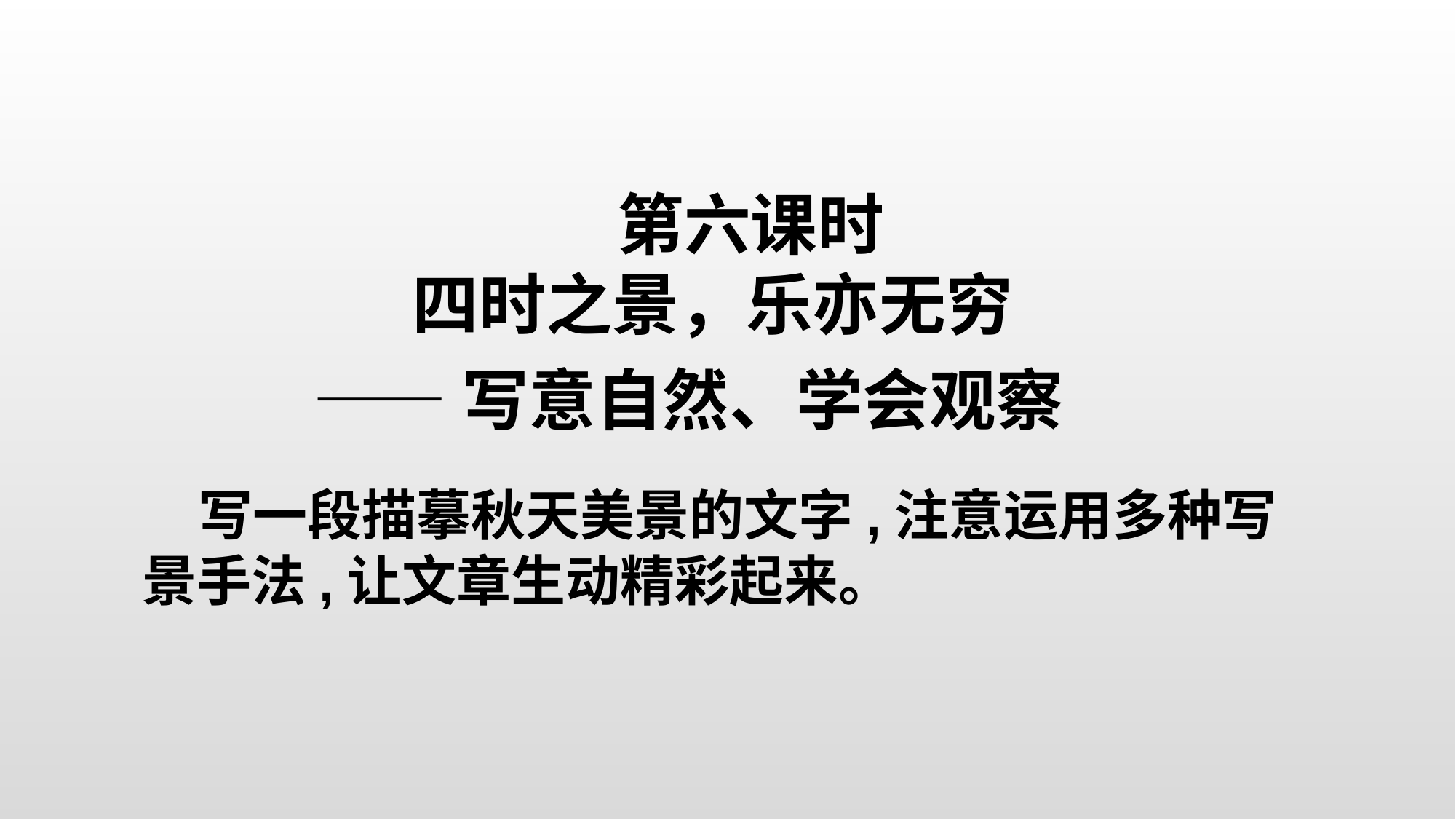

第六课时
四时之景，乐亦无穷
——写意自然、学会观察
    写一段描摹秋天美景的文字,注意运用多种写景手法,让文章生动精彩起来。